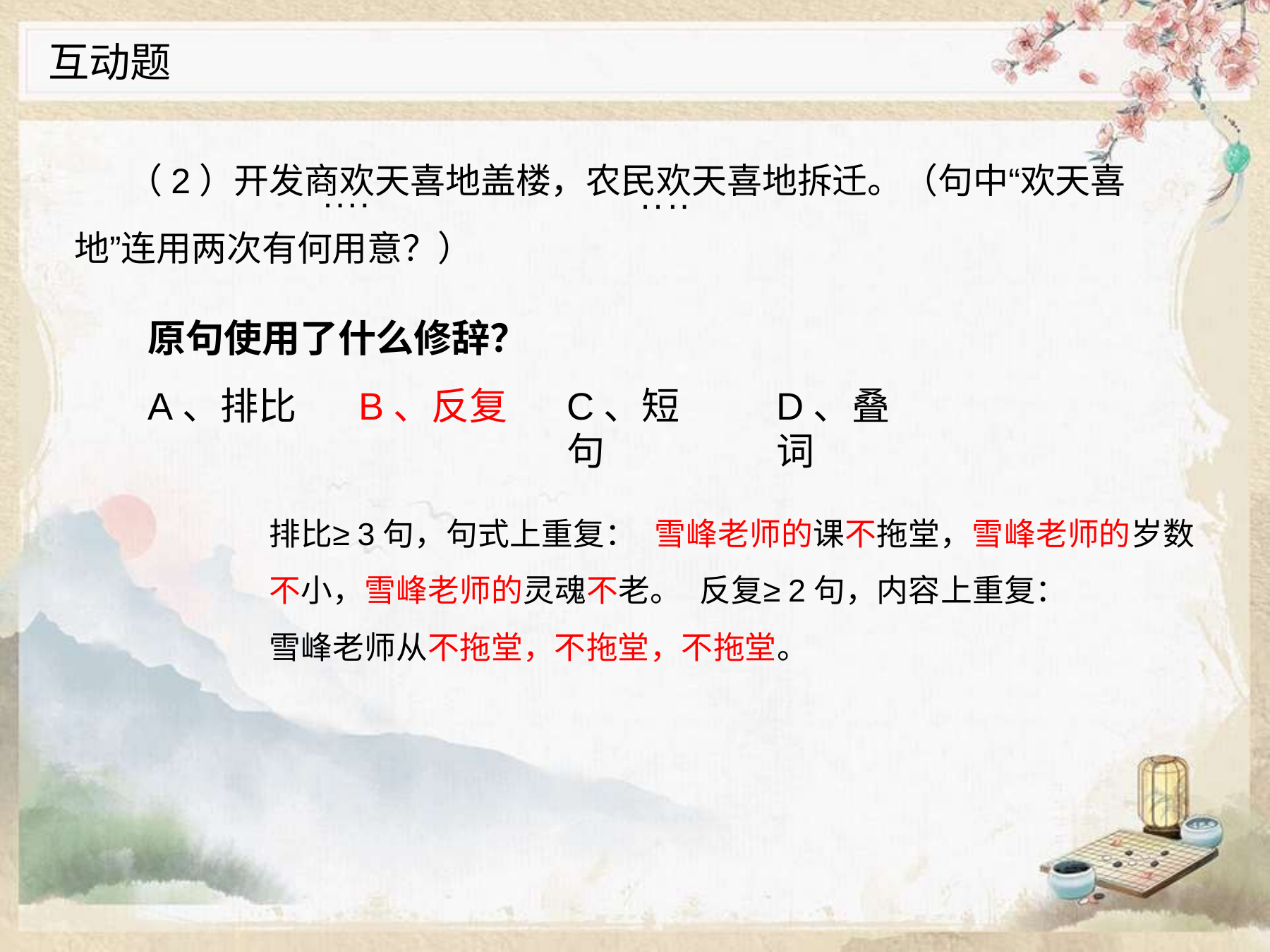

互动题
（2）开发商欢天喜地盖楼，农民欢天喜地拆迁。（句中“欢天喜
····
地”连用两次有何用意？）
····
原句使用了什么修辞？
A、排比	B、反复
C、短句
D、叠词
排比≥3句，句式上重复：  雪峰老师的课不拖堂，雪峰老师的岁数不小，雪峰老师的灵魂不老。  反复≥2句，内容上重复：
雪峰老师从不拖堂，不拖堂，不拖堂。